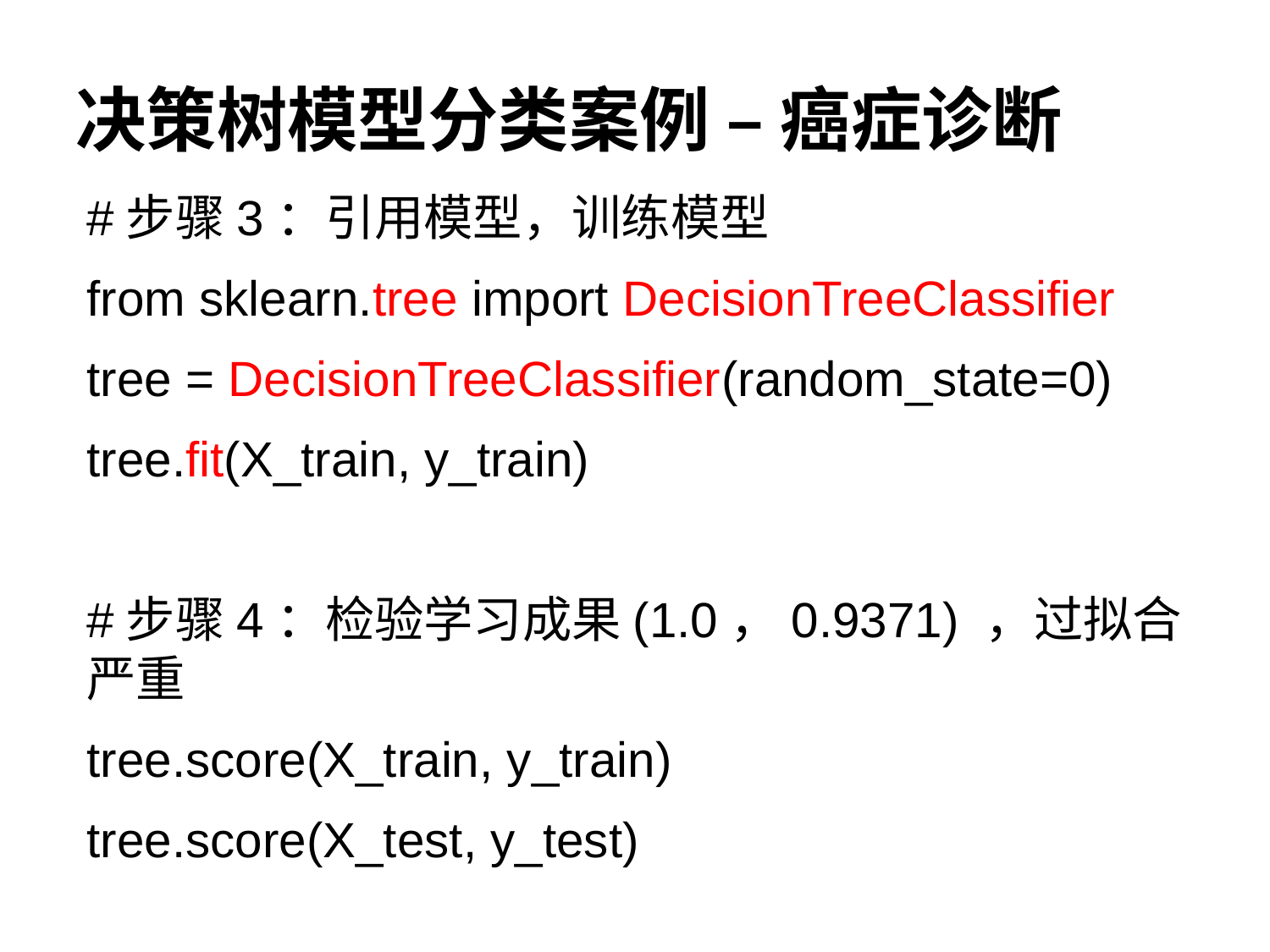

# 决策树模型分类案例 – 癌症诊断
#步骤3：引用模型，训练模型
from sklearn.tree import DecisionTreeClassifier
tree = DecisionTreeClassifier(random_state=0)
tree.fit(X_train, y_train)

#步骤4：检验学习成果(1.0，0.9371) ，过拟合严重
tree.score(X_train, y_train)
tree.score(X_test, y_test)